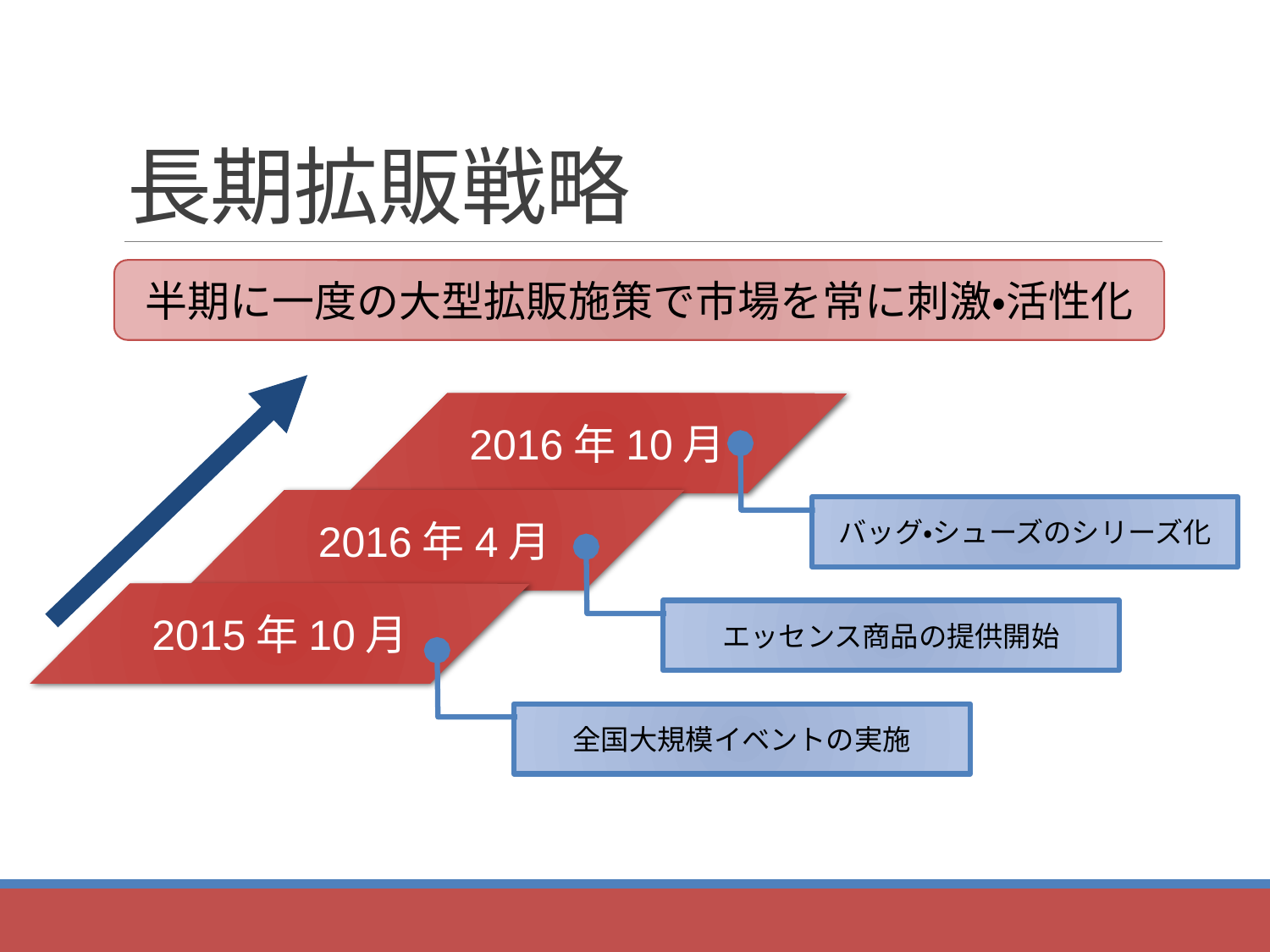

# 長期拡販戦略
半期に一度の大型拡販施策で市場を常に刺激・活性化
2016年10月
2016年4月
バッグ・シューズのシリーズ化
2015年10月
エッセンス商品の提供開始
全国大規模イベントの実施